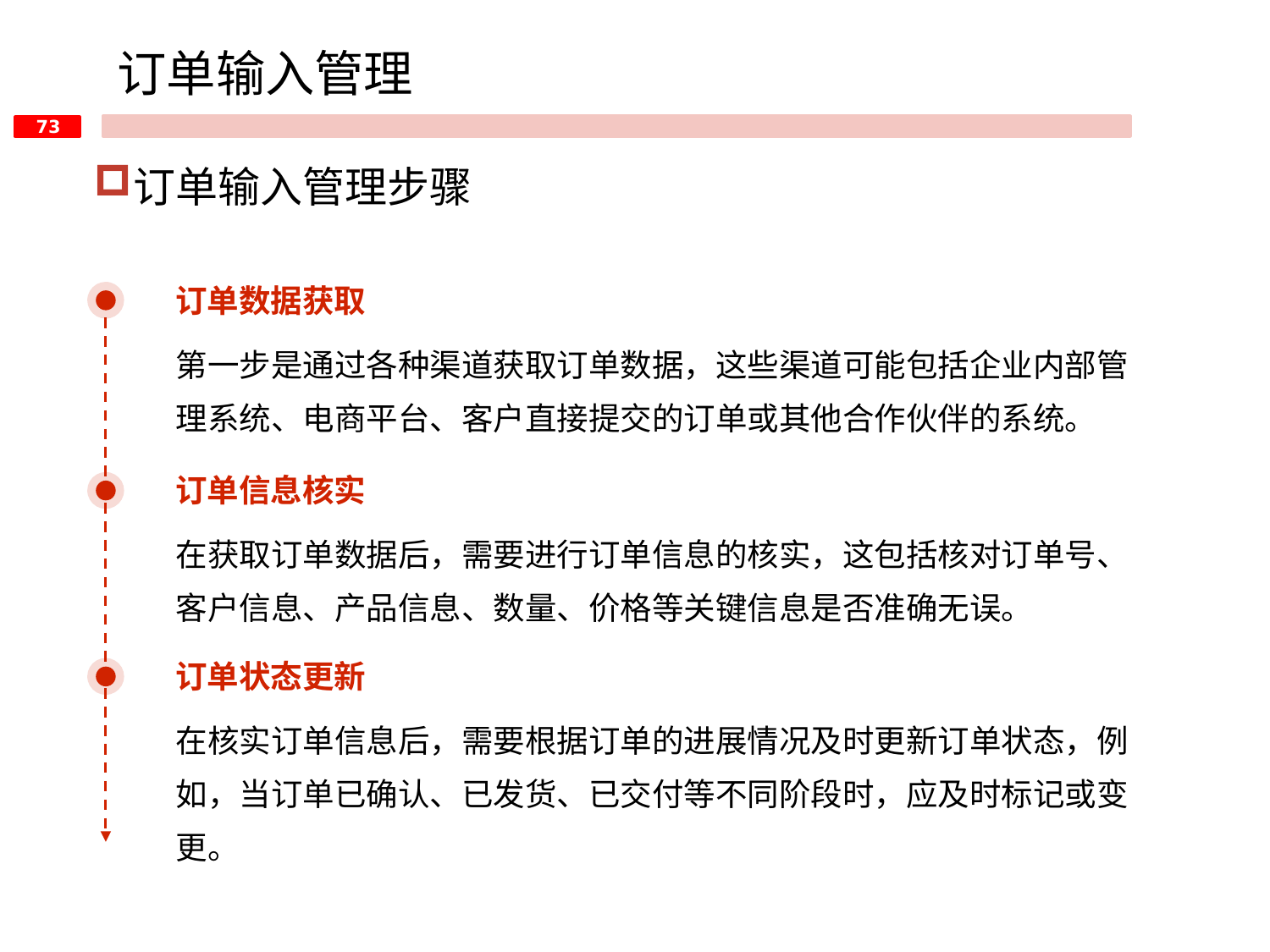

订单输入管理
73

订单输入管理步骤
订单数据获取

第一步是通过各种渠道获取订单数据，这些渠道可能包括企业内部管理系统、电商平台、客户直接提交的订单或其他合作伙伴的系统。
订单信息核实

在获取订单数据后，需要进行订单信息的核实，这包括核对订单号、客户信息、产品信息、数量、价格等关键信息是否准确无误。
订单状态更新

在核实订单信息后，需要根据订单的进展情况及时更新订单状态，例如，当订单已确认、已发货、已交付等不同阶段时，应及时标记或变更。